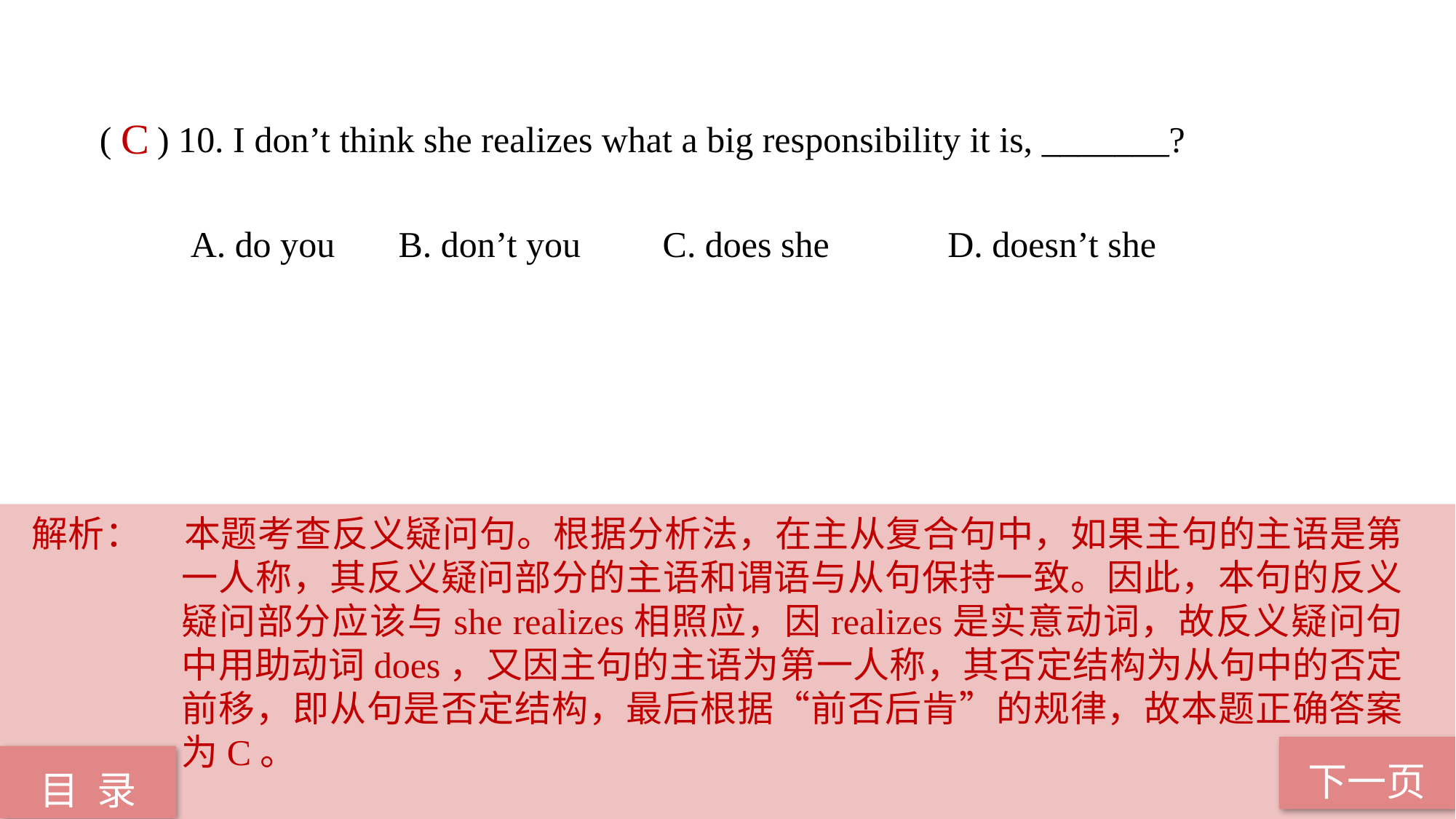

(     ) 10. I don’t think she realizes what a big responsibility it is, _______?

          A. do you       B. don’t you         C. does she             D. doesn’t she
C
解析：	本题考查反义疑问句。根据分析法，在主从复合句中，如果主句的主语是第一人称，其反义疑问部分的主语和谓语与从句保持一致。因此，本句的反义疑问部分应该与she realizes相照应，因realizes是实意动词，故反义疑问句中用助动词does，又因主句的主语为第一人称，其否定结构为从句中的否定前移，即从句是否定结构，最后根据“前否后肯”的规律，故本题正确答案为C。
下一页